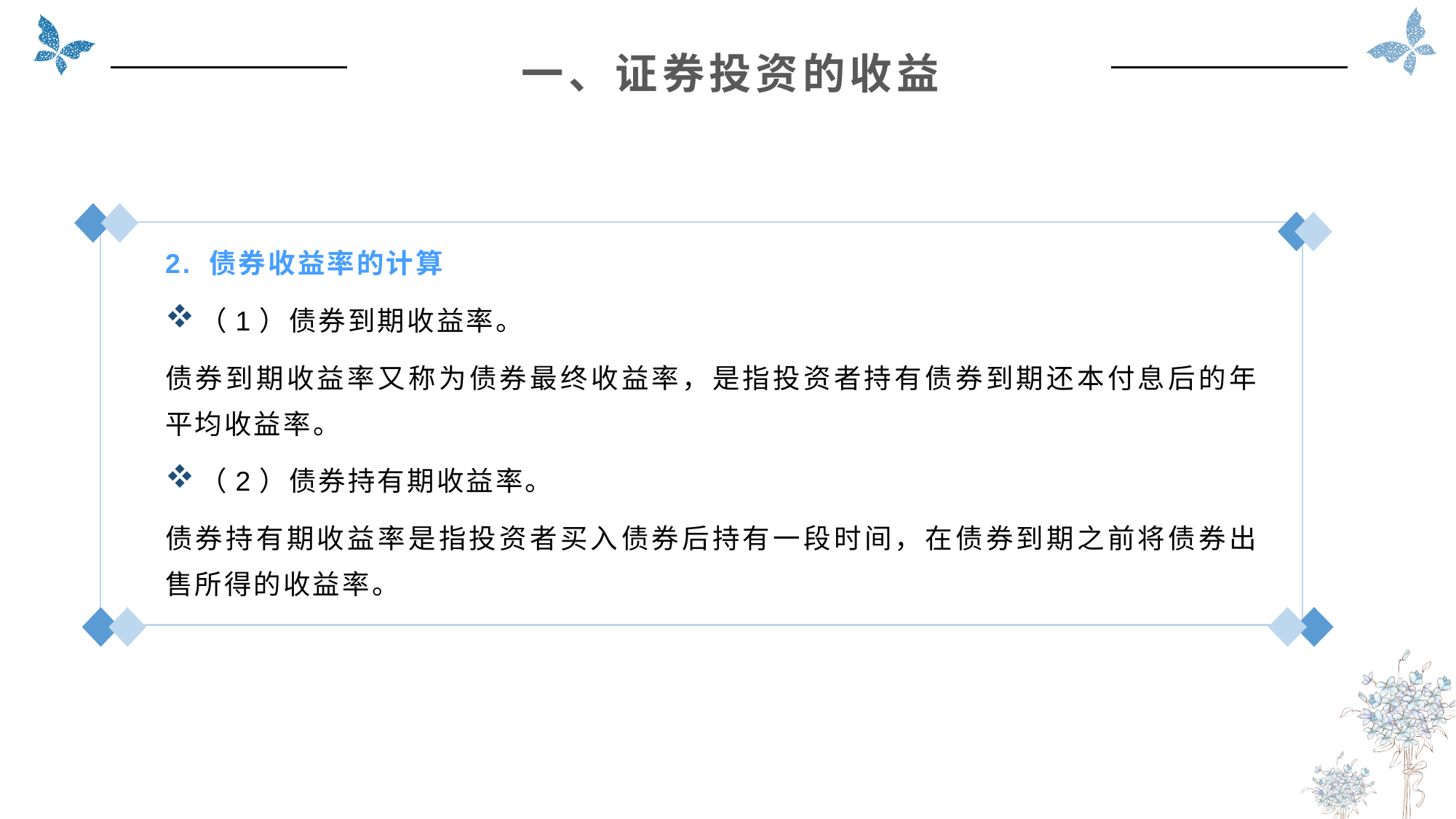

一、证券投资的收益

2. 债券收益率的计算
（1）债券到期收益率。
债券到期收益率又称为债券最终收益率，是指投资者持有债券到期还本付息后的年平均收益率。
（2）债券持有期收益率。
债券持有期收益率是指投资者买入债券后持有一段时间，在债券到期之前将债券出售所得的收益率。